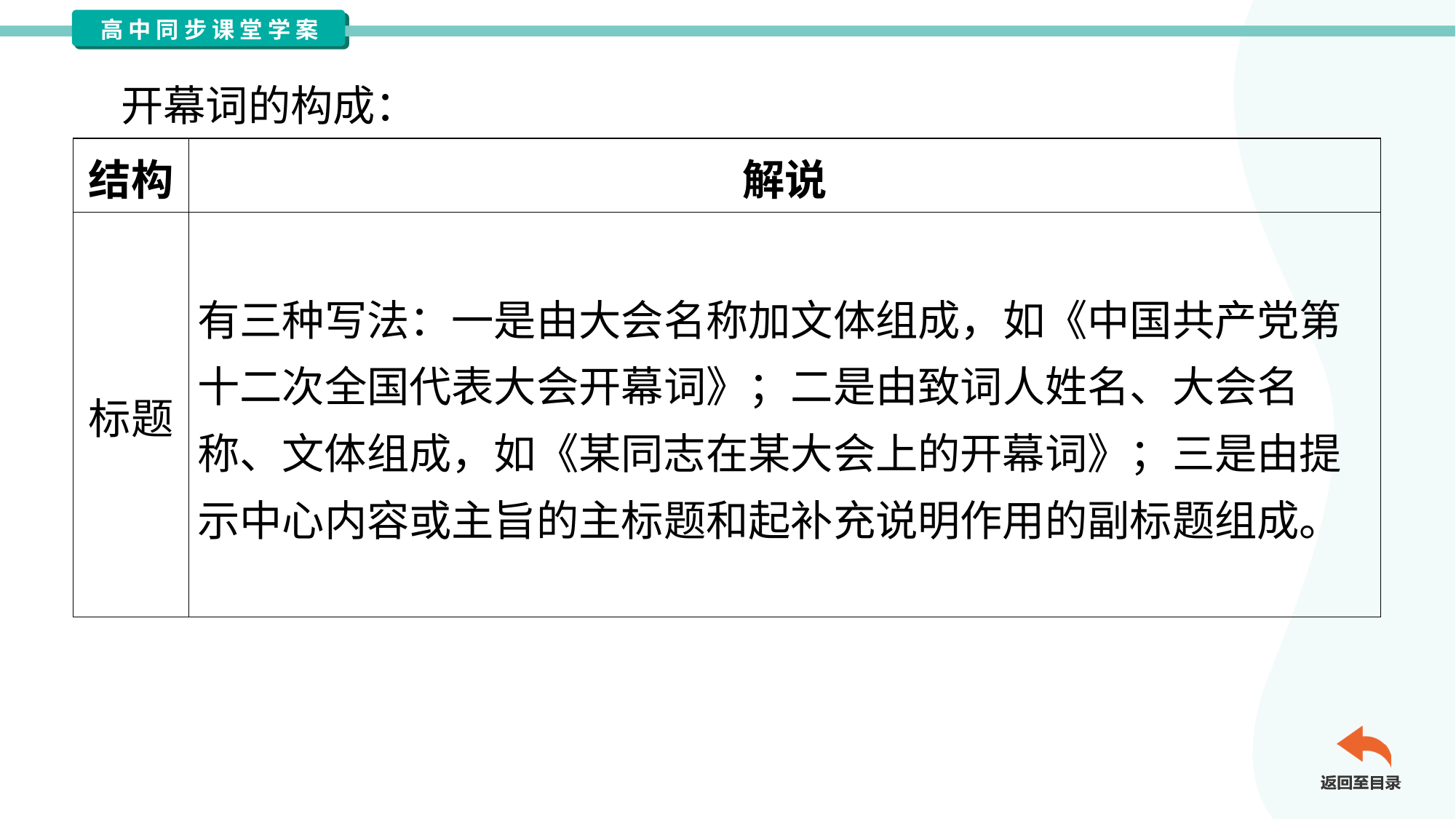

开幕词的构成：
| 结构 | 解说 |
| --- | --- |
| 标题 | 有三种写法：一是由大会名称加文体组成，如《中国共产党第 十二次全国代表大会开幕词》；二是由致词人姓名、大会名 称、文体组成，如《某同志在某大会上的开幕词》；三是由提 示中心内容或主旨的主标题和起补充说明作用的副标题组成。 |